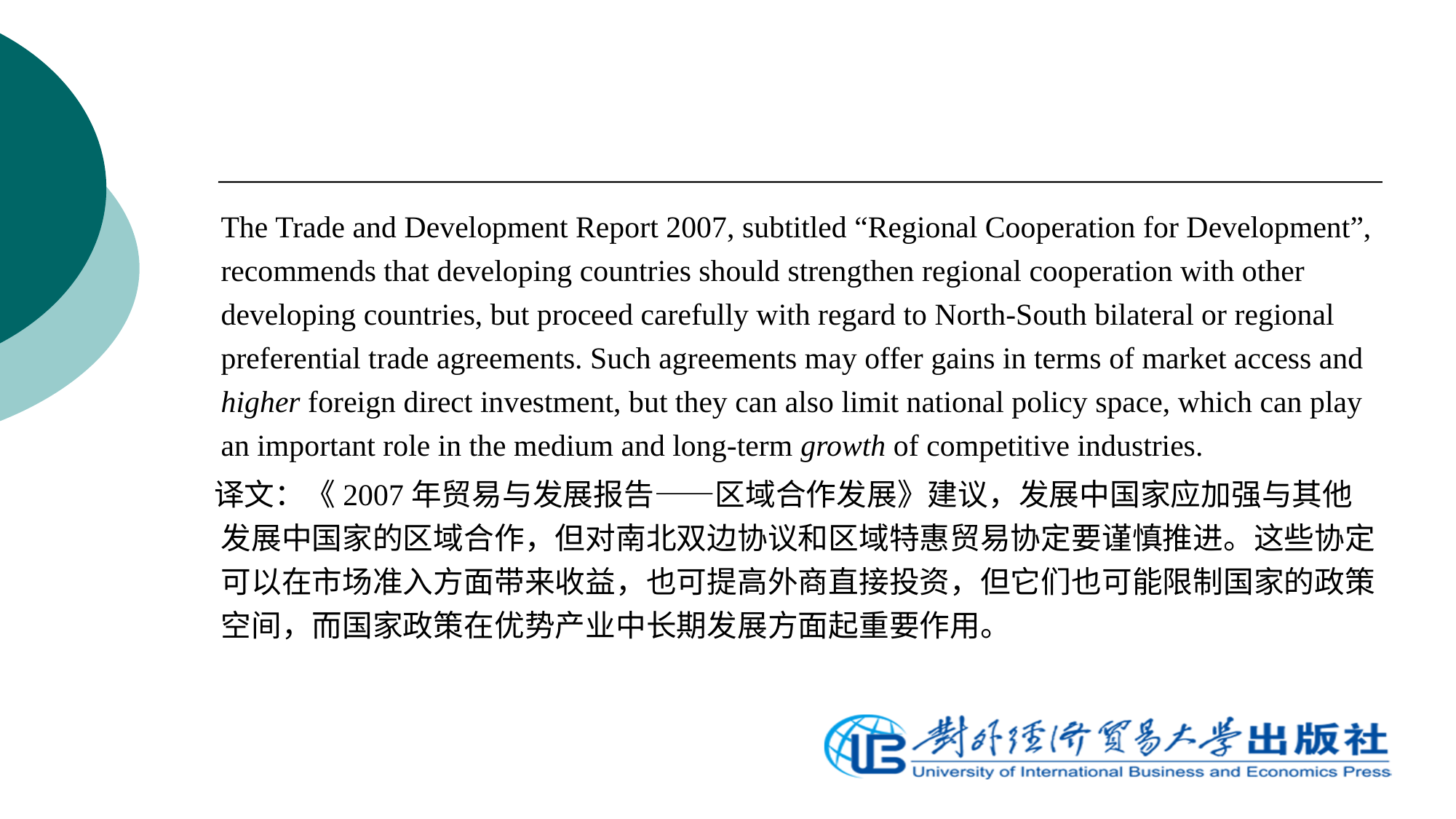

The Trade and Development Report 2007, subtitled “Regional Cooperation for Development”, recommends that developing countries should strengthen regional cooperation with other developing countries, but proceed carefully with regard to North-South bilateral or regional preferential trade agreements. Such agreements may offer gains in terms of market access and higher foreign direct investment, but they can also limit national policy space, which can play an important role in the medium and long-term growth of competitive industries.
    译文：《2007年贸易与发展报告——区域合作发展》建议，发展中国家应加强与其他发展中国家的区域合作，但对南北双边协议和区域特惠贸易协定要谨慎推进。这些协定可以在市场准入方面带来收益，也可提高外商直接投资，但它们也可能限制国家的政策空间，而国家政策在优势产业中长期发展方面起重要作用。